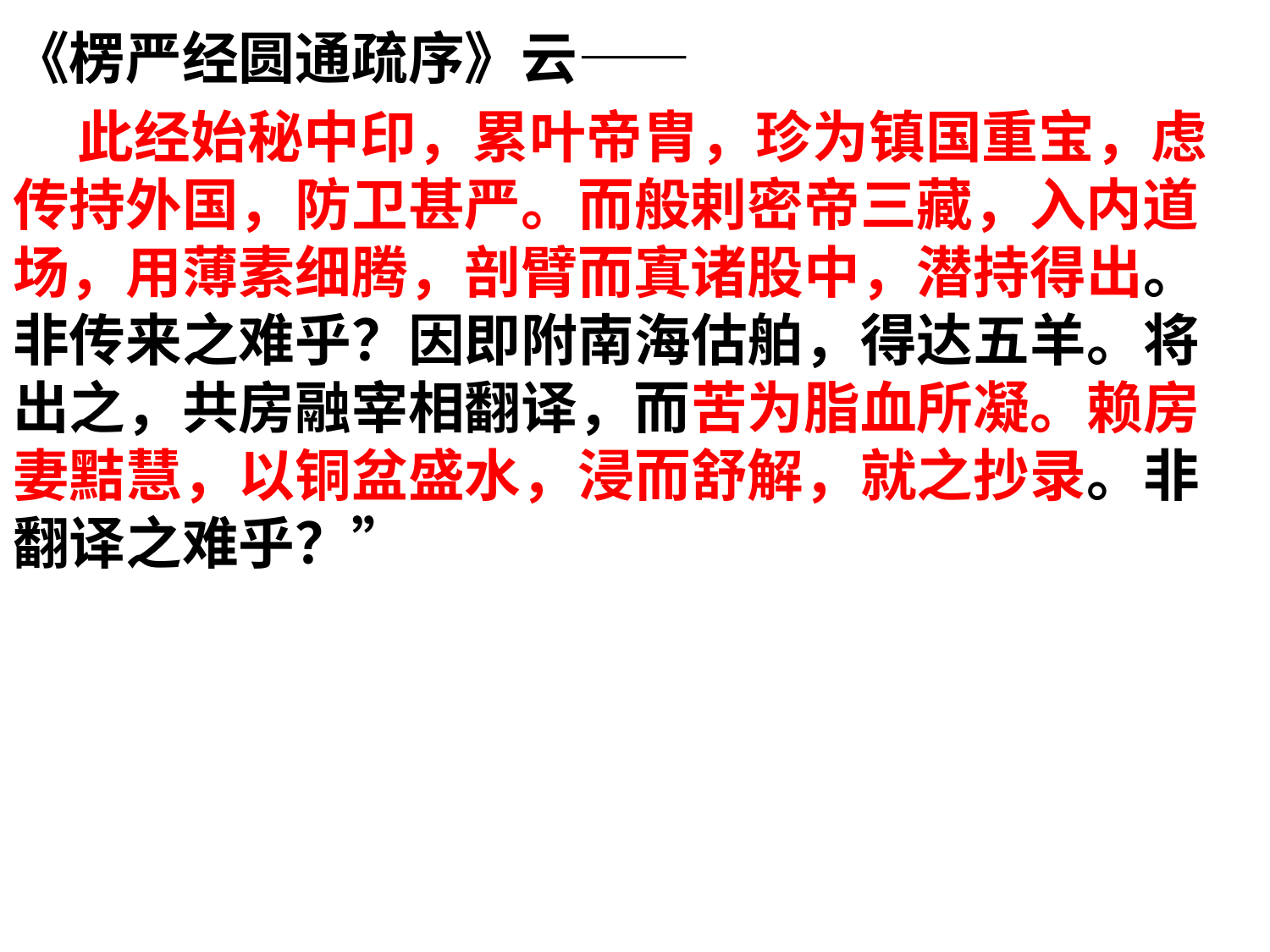

《楞严经圆通疏序》云——
    此经始秘中印，累叶帝胄，珍为镇国重宝，虑传持外国，防卫甚严。而般剌密帝三藏，入内道场，用薄素细腾，剖臂而寘诸股中，潜持得出。非传来之难乎？因即附南海估舶，得达五羊。将出之，共房融宰相翻译，而苦为脂血所凝。赖房妻黠慧，以铜盆盛水，浸而舒解，就之抄录。非翻译之难乎？”